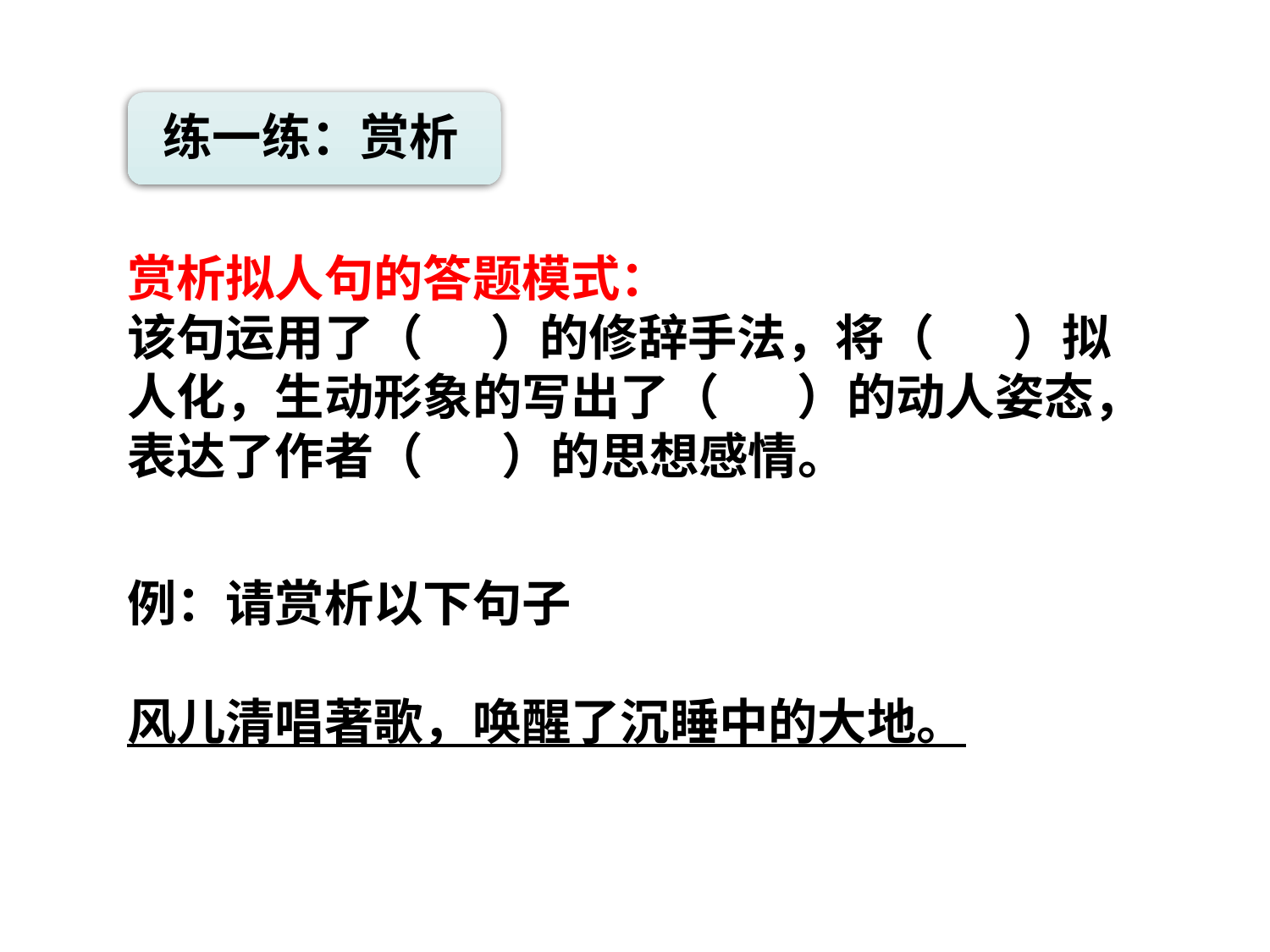

练一练：赏析
赏析拟人句的答题模式：
该句运用了（      ）的修辞手法，将（       ）拟人化，生动形象的写出了（       ）的动人姿态，表达了作者（       ）的思想感情。
例：请赏析以下句子

风儿清唱著歌，唤醒了沉睡中的大地。